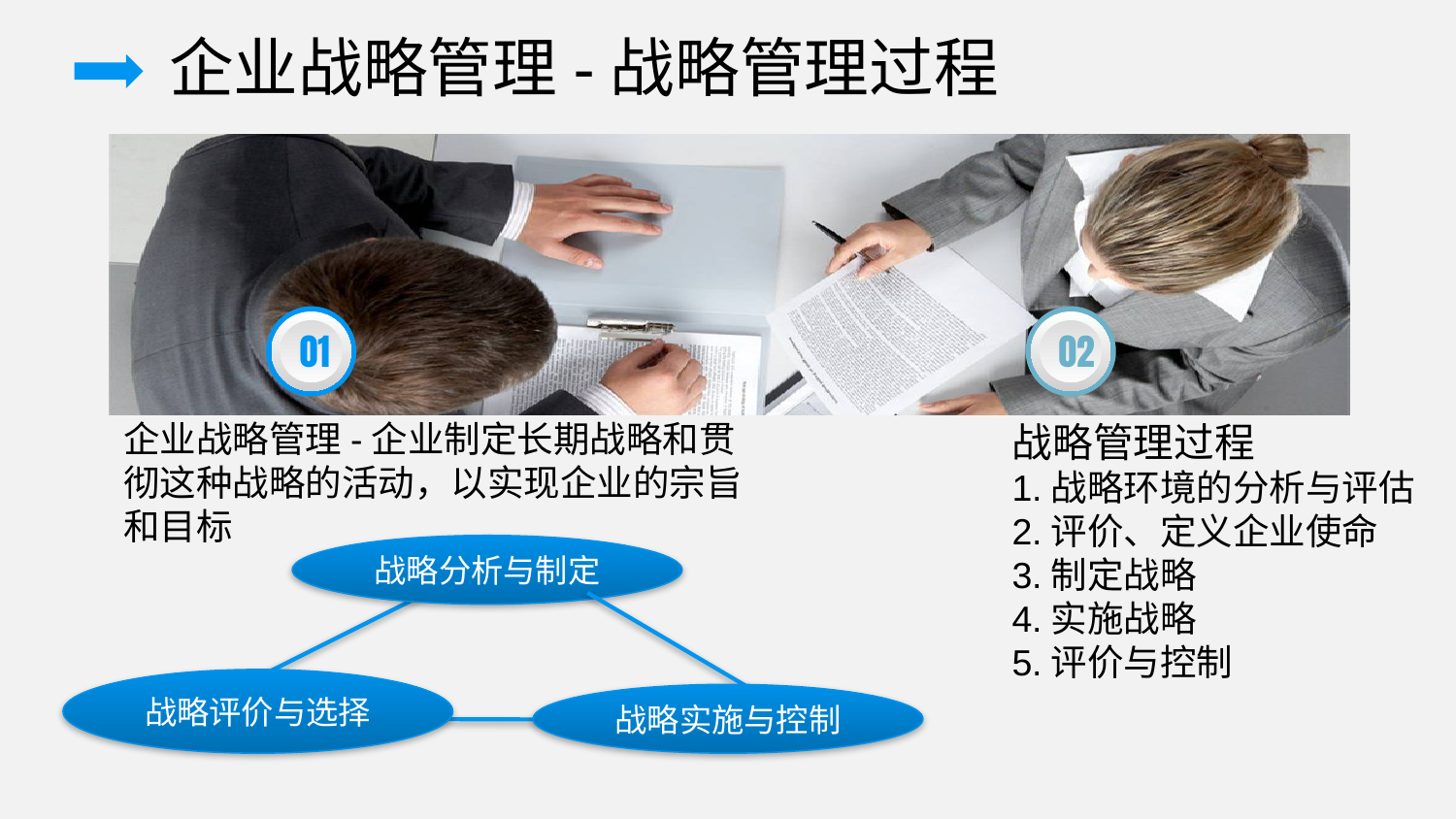

企业战略管理-战略管理过程

01

02
企业战略管理-企业制定长期战略和贯彻这种战略的活动，以实现企业的宗旨和目标
战略管理过程
1.战略环境的分析与评估
2.评价、定义企业使命
3.制定战略
4.实施战略
5.评价与控制
战略分析与制定
战略评价与选择
战略实施与控制